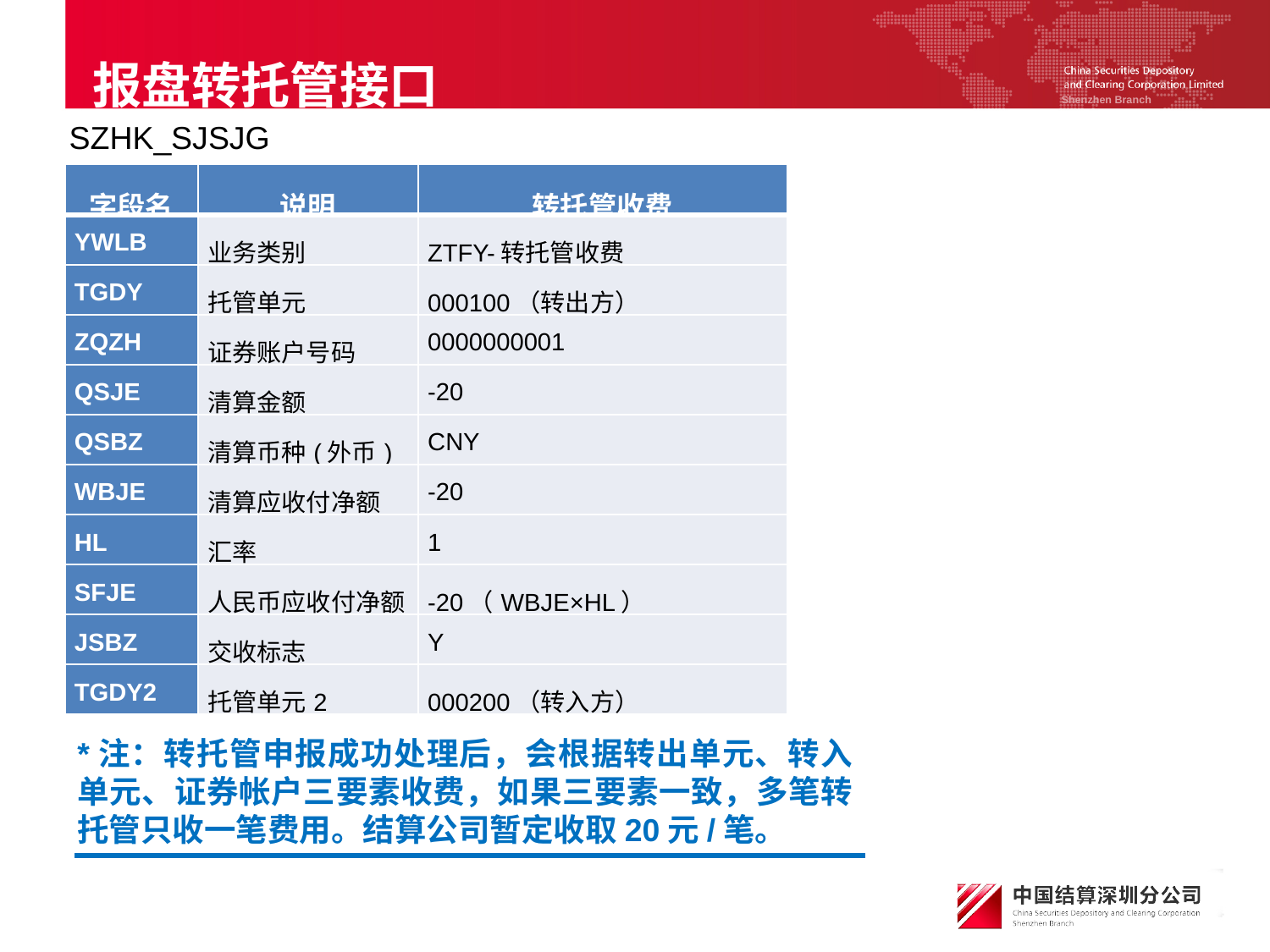

报盘转托管接口
SZHK_SJSJG
| 字段名 | 说明 | 转托管收费 |
| --- | --- | --- |
| YWLB | 业务类别 | ZTFY-转托管收费 |
| TGDY | 托管单元 | 000100（转出方） |
| ZQZH | 证券账户号码 | 0000000001 |
| QSJE | 清算金额 | -20 |
| QSBZ | 清算币种(外币) | CNY |
| WBJE | 清算应收付净额 | -20 |
| HL | 汇率 | 1 |
| SFJE | 人民币应收付净额 | -20（WBJE×HL） |
| JSBZ | 交收标志 | Y |
| TGDY2 | 托管单元2 | 000200（转入方） |
*注：转托管申报成功处理后，会根据转出单元、转入单元、证券帐户三要素收费，如果三要素一致，多笔转托管只收一笔费用。结算公司暂定收取20元/笔。